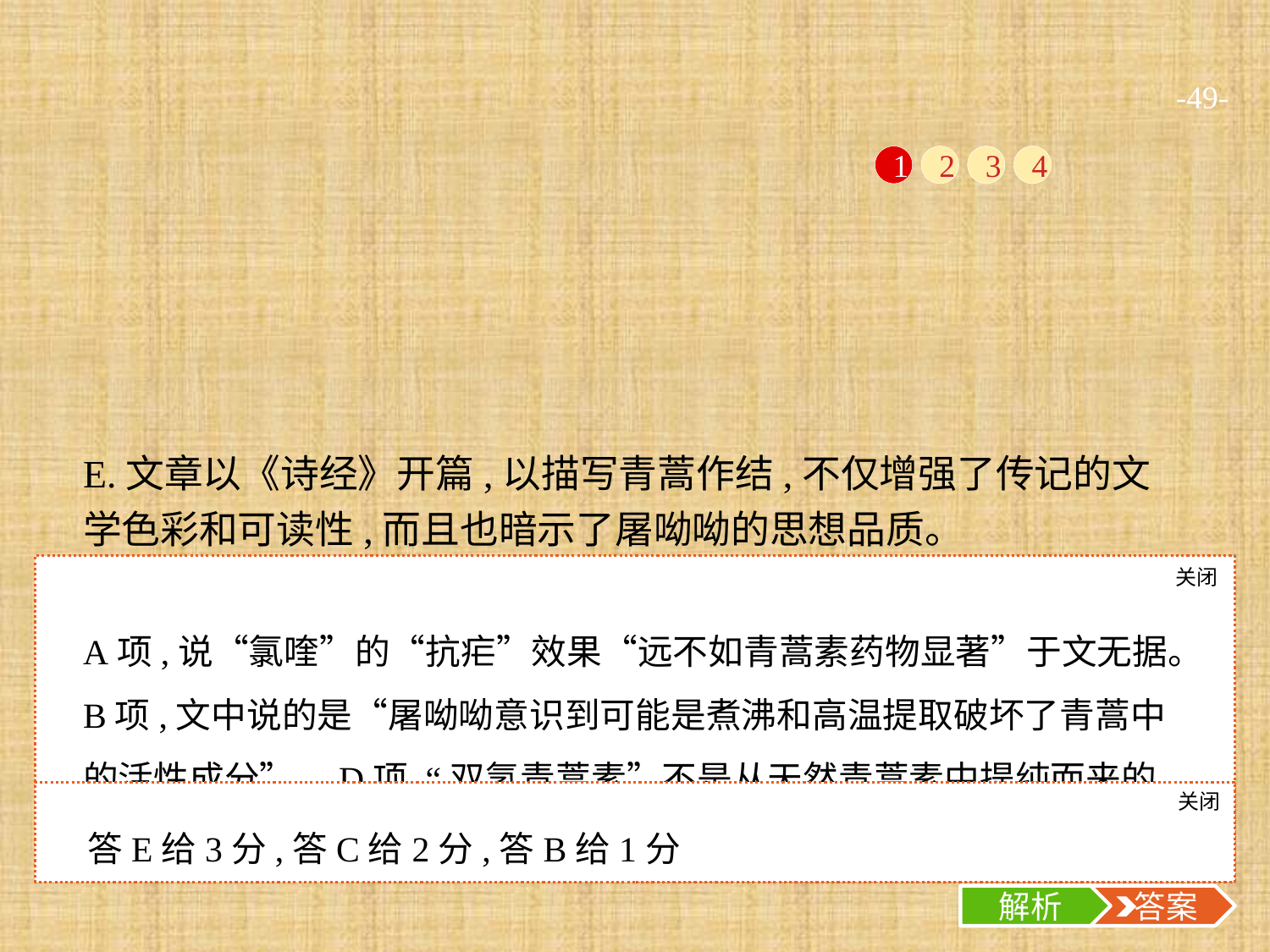

-49-
1
2
3
4
E.文章以《诗经》开篇,以描写青蒿作结,不仅增强了传记的文学色彩和可读性,而且也暗示了屠呦呦的思想品质。

关闭
解析

A项,说“氯喹”的“抗疟”效果“远不如青蒿素药物显著”于文无据。B项,文中说的是“屠呦呦意识到可能是煮沸和高温提取破坏了青蒿中的活性成分”。D项,“双氢青蒿素”不是从天然青蒿素中提纯而来的,而是人工合成药物。
关闭

解析
  答案

答E给3分,答C给2分,答B给1分
解析
  答案